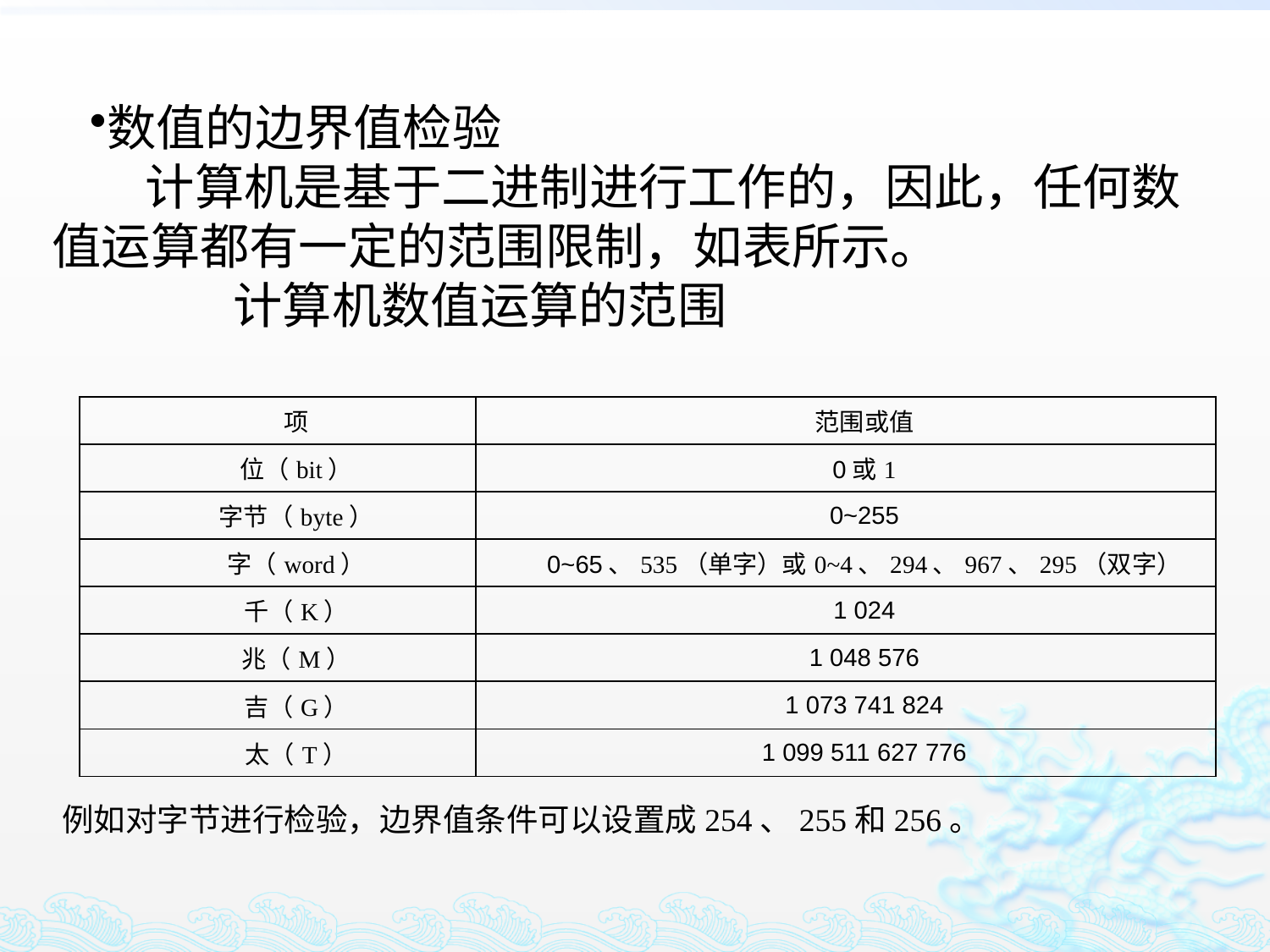

数值的边界值检验
    计算机是基于二进制进行工作的，因此，任何数值运算都有一定的范围限制，如表所示。
            计算机数值运算的范围
| 项 | 范围或值 |
| --- | --- |
| 位（bit） | 0或1 |
| 字节（byte） | 0~255 |
| 字（word） | 0~65、535（单字）或0~4、294、967、295（双字） |
| 千（K） | 1 024 |
| 兆（M） | 1 048 576 |
| 吉（G） | 1 073 741 824 |
| 太（T） | 1 099 511 627 776 |
例如对字节进行检验，边界值条件可以设置成254、255和256。